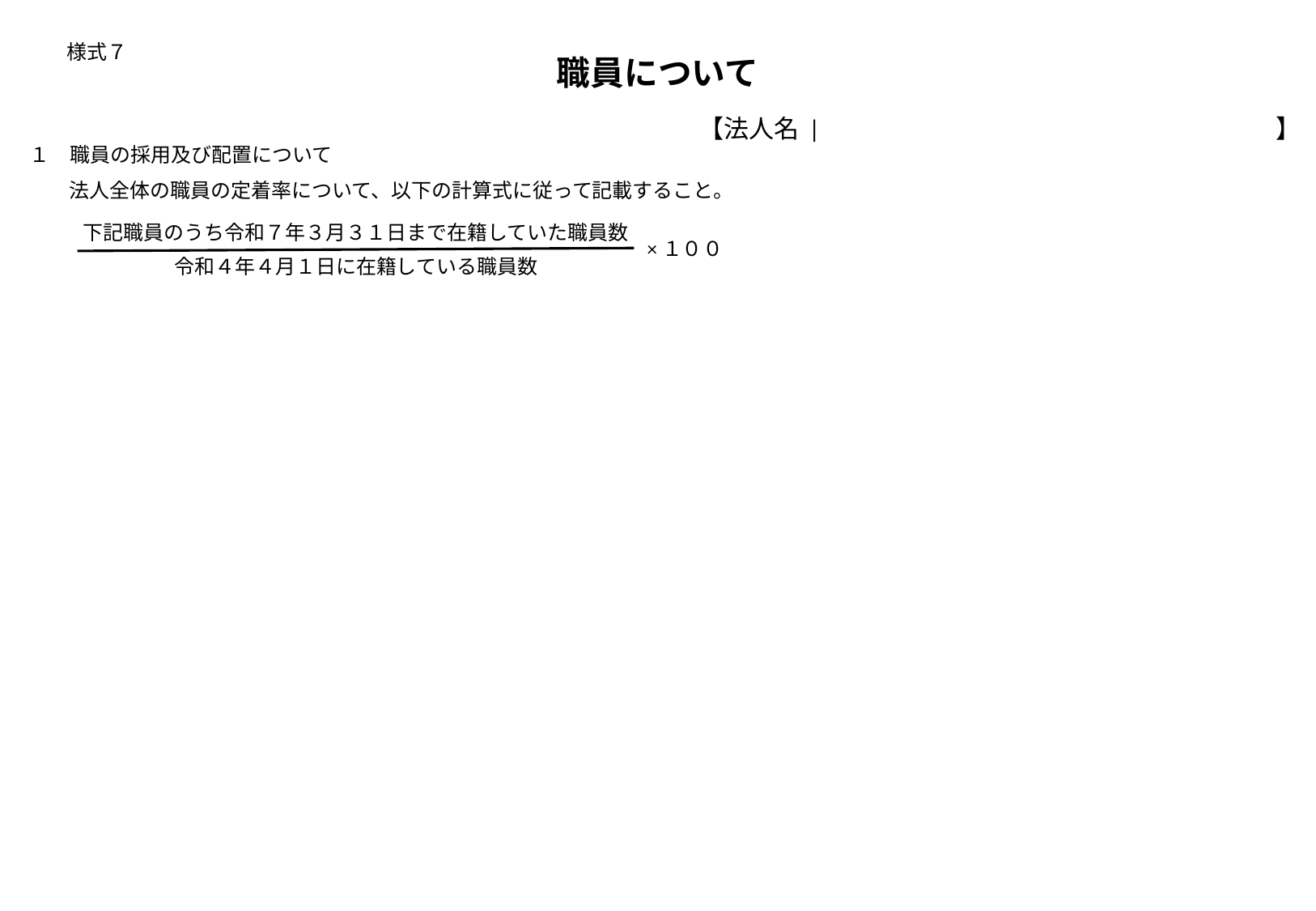

# 様式７
職員について
【法人名 |　　　　　　　　　　　　　　　　　　】
１　職員の採用及び配置について
法人全体の職員の定着率について、以下の計算式に従って記載すること。

下記職員のうち令和７年３月３１日まで在籍していた職員数
×１００
令和４年４月１日に在籍している職員数